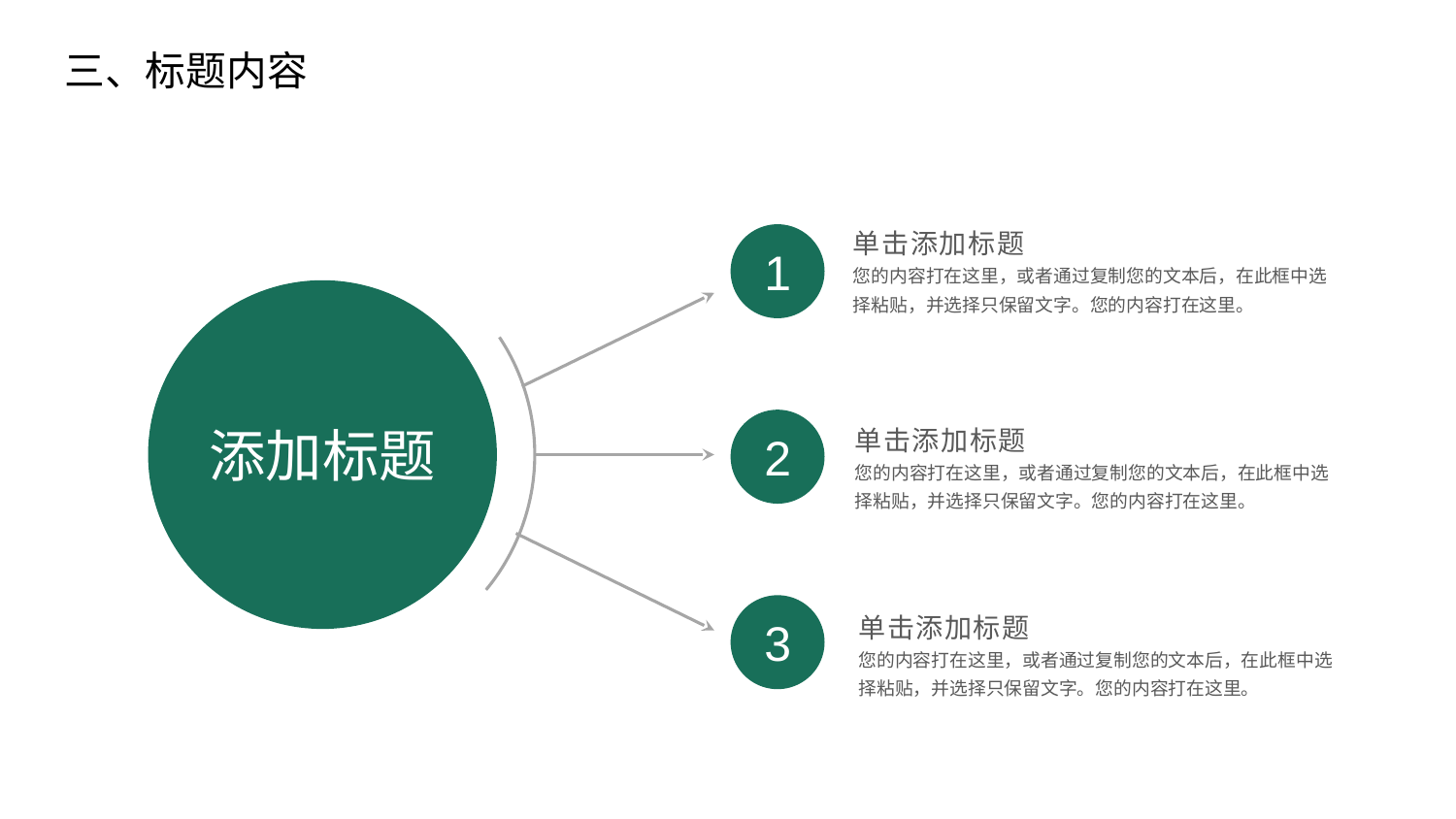

三、标题内容
单击添加标题
您的内容打在这里，或者通过复制您的文本后，在此框中选择粘贴，并选择只保留文字。您的内容打在这里。
1

添加标题

单击添加标题
您的内容打在这里，或者通过复制您的文本后，在此框中选择粘贴，并选择只保留文字。您的内容打在这里。
2
3
单击添加标题
您的内容打在这里，或者通过复制您的文本后，在此框中选择粘贴，并选择只保留文字。您的内容打在这里。